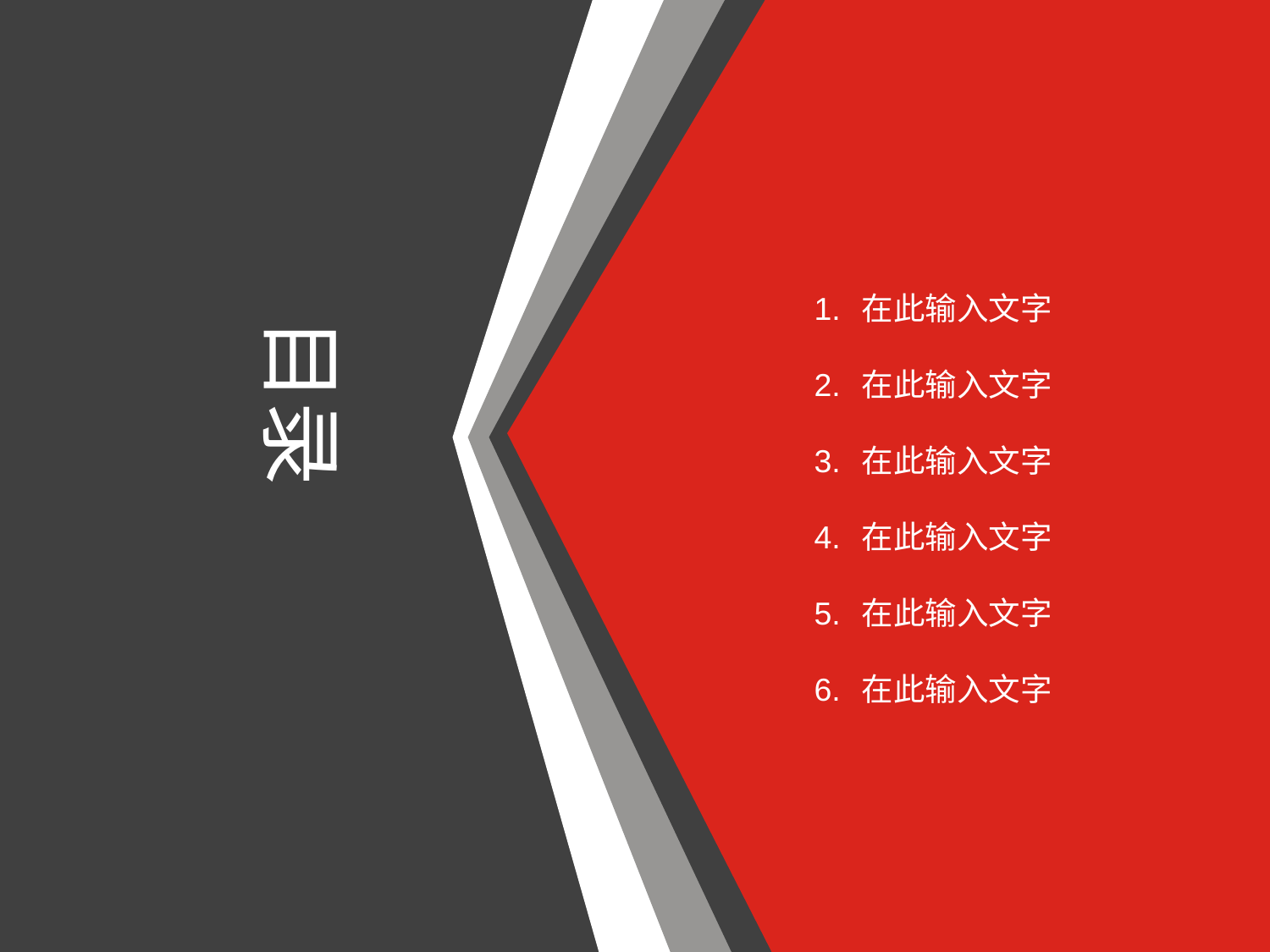

在此输入文字
在此输入文字
在此输入文字
在此输入文字
在此输入文字
在此输入文字
目录